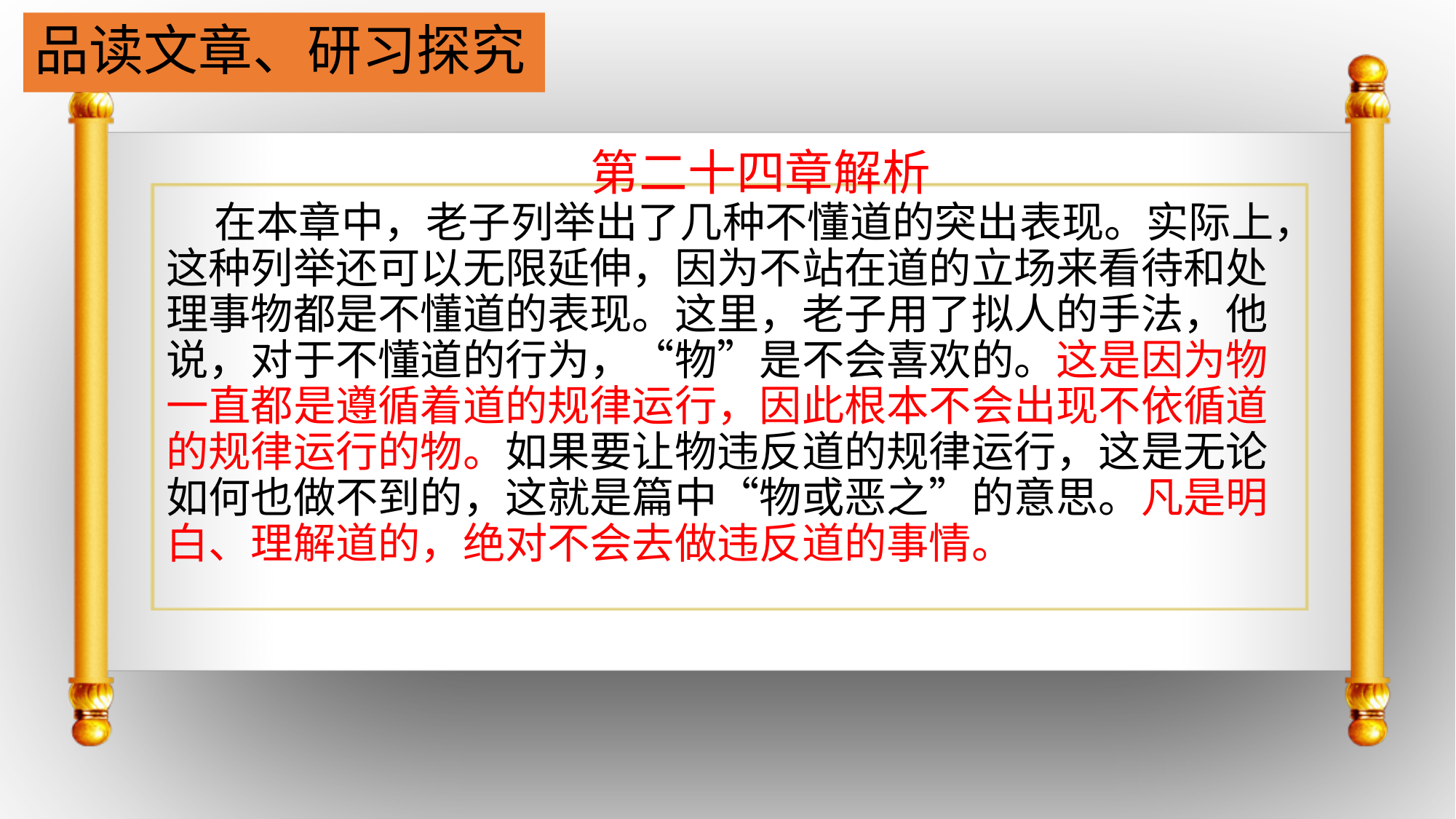

# 品读文章、研习探究
第二十四章解析
    在本章中，老子列举出了几种不懂道的突出表现。实际上，这种列举还可以无限延伸，因为不站在道的立场来看待和处理事物都是不懂道的表现。这里，老子用了拟人的手法，他说，对于不懂道的行为，“物”是不会喜欢的。这是因为物一直都是遵循着道的规律运行，因此根本不会出现不依循道的规律运行的物。如果要让物违反道的规律运行，这是无论如何也做不到的，这就是篇中“物或恶之”的意思。凡是明白、理解道的，绝对不会去做违反道的事情。